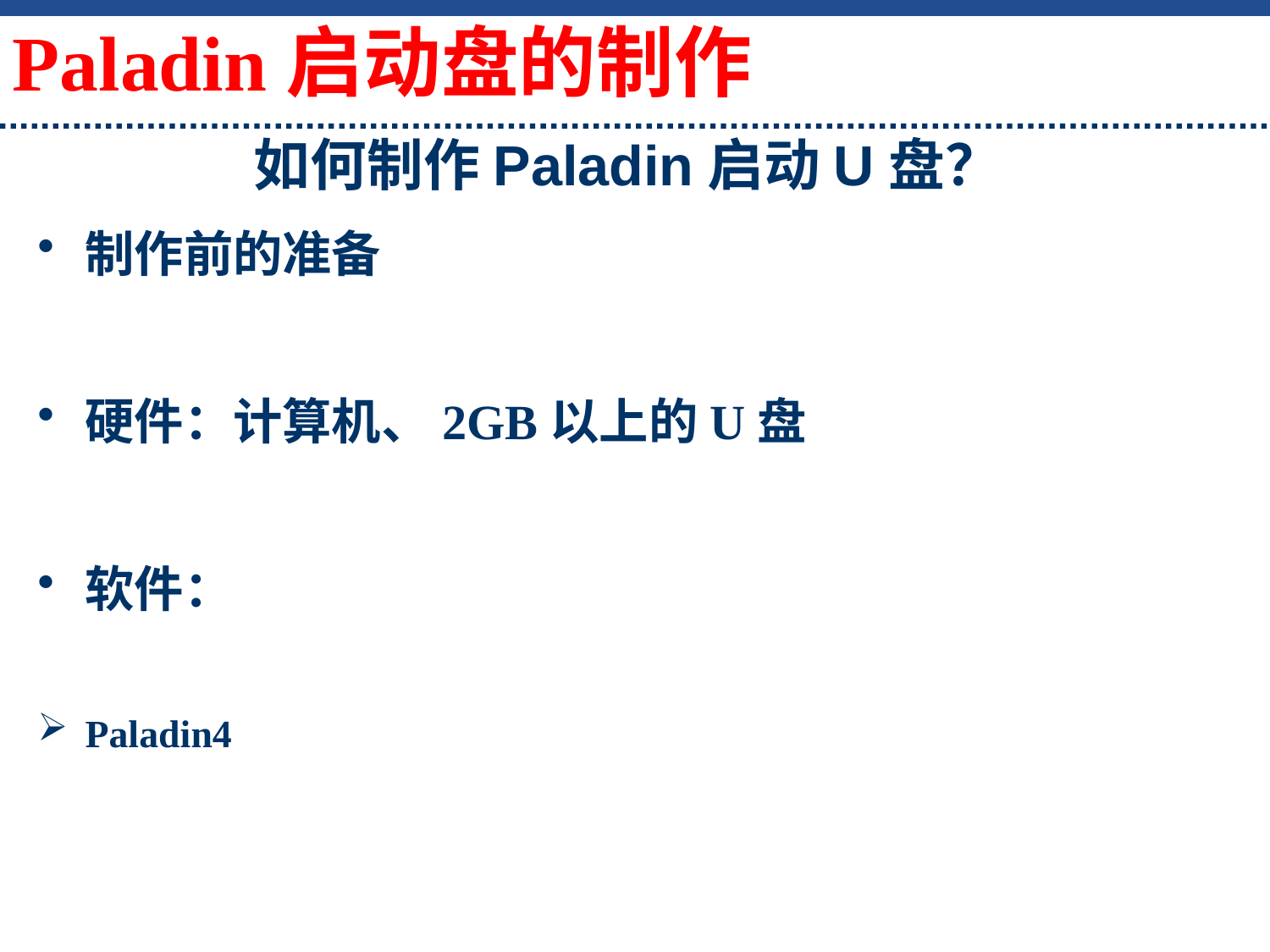

Paladin启动盘的制作
# 如何制作Paladin启动U盘？
制作前的准备

硬件：计算机、2GB以上的U盘

软件：

Paladin4